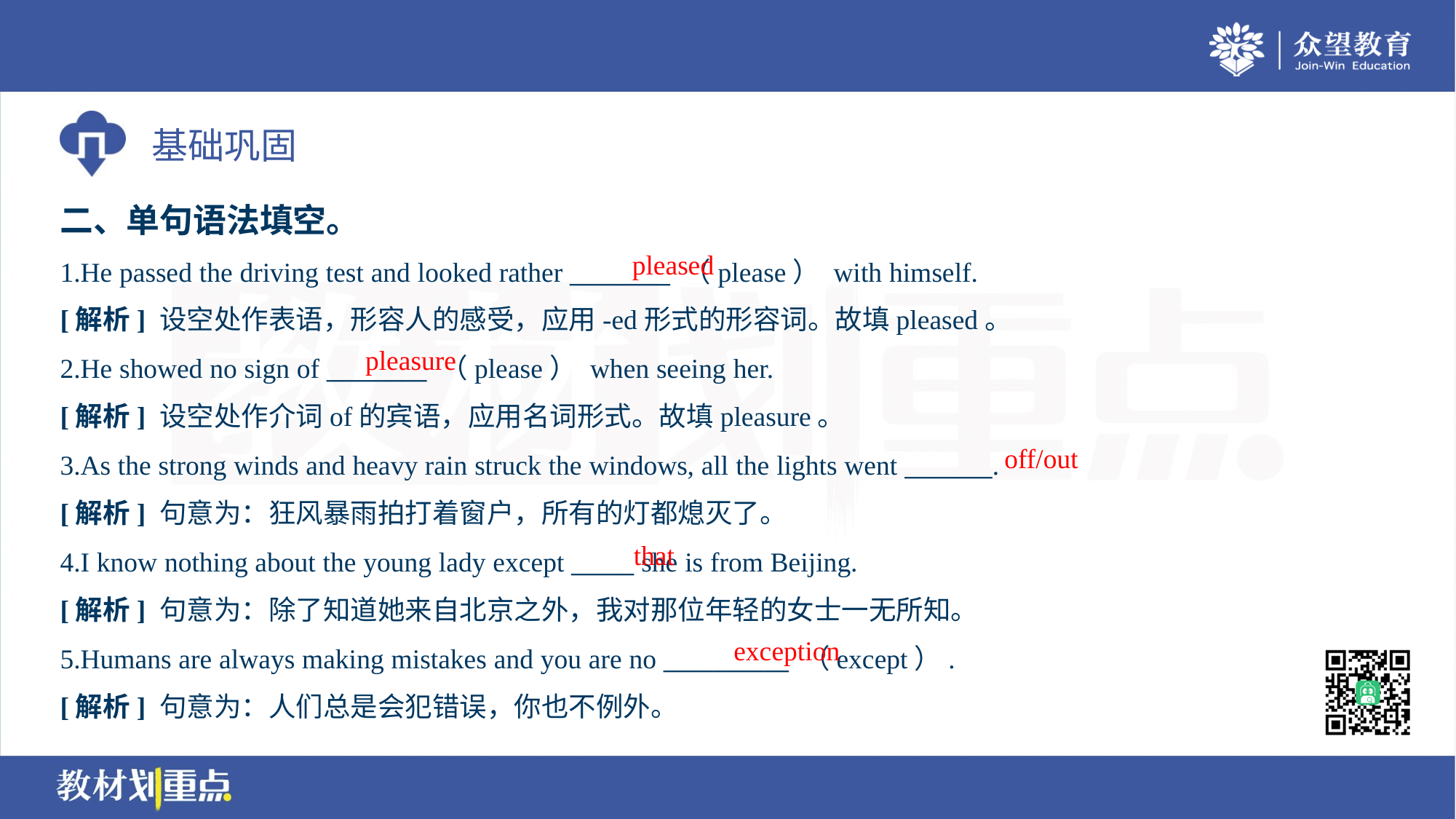

二、单句语法填空。
pleased
1.He passed the driving test and looked rather ________ （please） with himself.
[解析] 设空处作表语，形容人的感受，应用-ed形式的形容词。故填pleased。
pleasure
2.He showed no sign of ________ （please） when seeing her.
[解析] 设空处作介词of的宾语，应用名词形式。故填pleasure。
off/out
3.As the strong winds and heavy rain struck the windows, all the lights went _______.
[解析] 句意为：狂风暴雨拍打着窗户，所有的灯都熄灭了。
that
4.I know nothing about the young lady except _____ she is from Beijing.
[解析] 句意为：除了知道她来自北京之外，我对那位年轻的女士一无所知。
exception
5.Humans are always making mistakes and you are no __________ （except）.
[解析] 句意为：人们总是会犯错误，你也不例外。